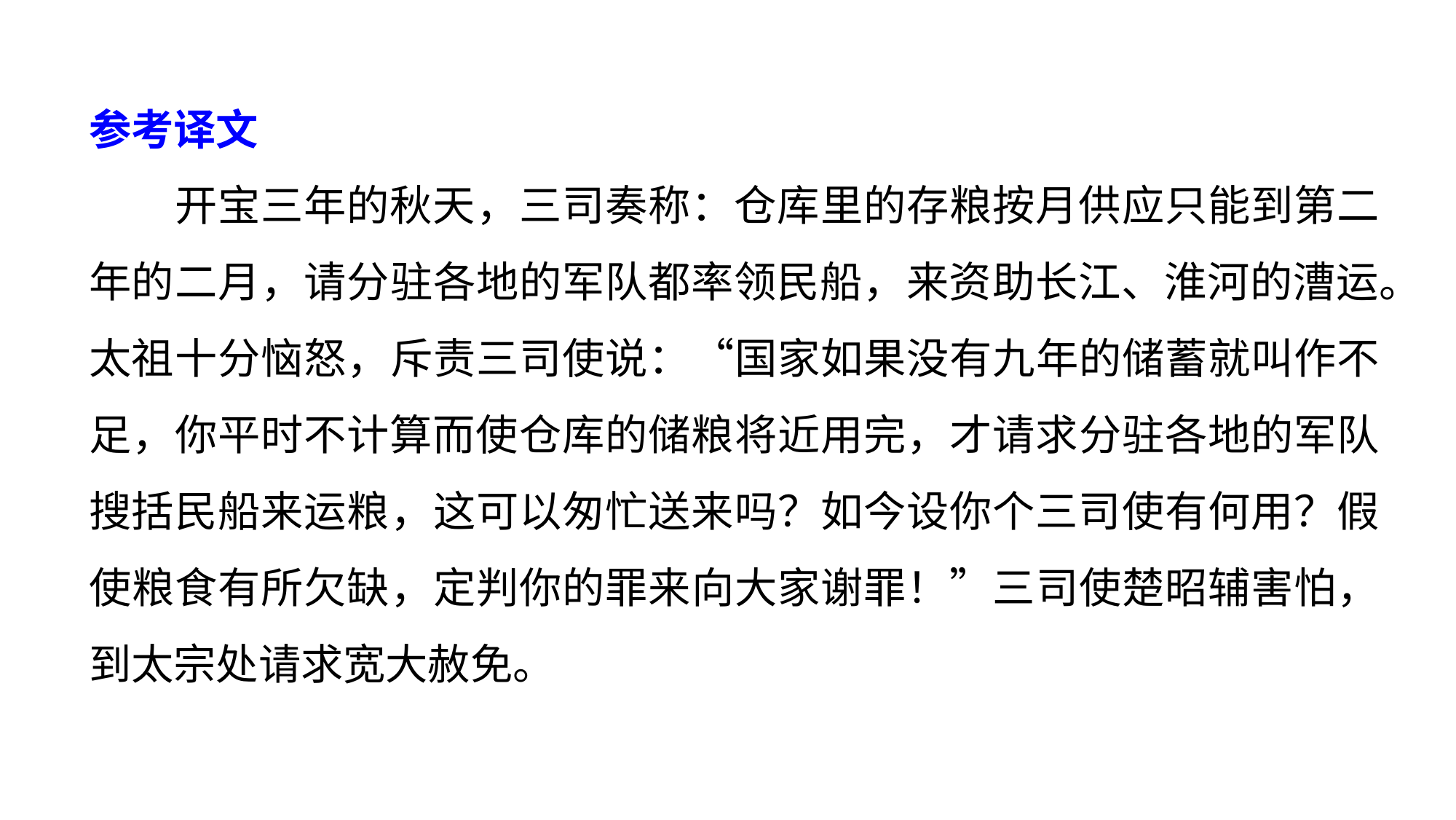

参考译文
开宝三年的秋天，三司奏称：仓库里的存粮按月供应只能到第二年的二月，请分驻各地的军队都率领民船，来资助长江、淮河的漕运。太祖十分恼怒，斥责三司使说：“国家如果没有九年的储蓄就叫作不足，你平时不计算而使仓库的储粮将近用完，才请求分驻各地的军队搜括民船来运粮，这可以匆忙送来吗？如今设你个三司使有何用？假使粮食有所欠缺，定判你的罪来向大家谢罪！”三司使楚昭辅害怕，到太宗处请求宽大赦免。